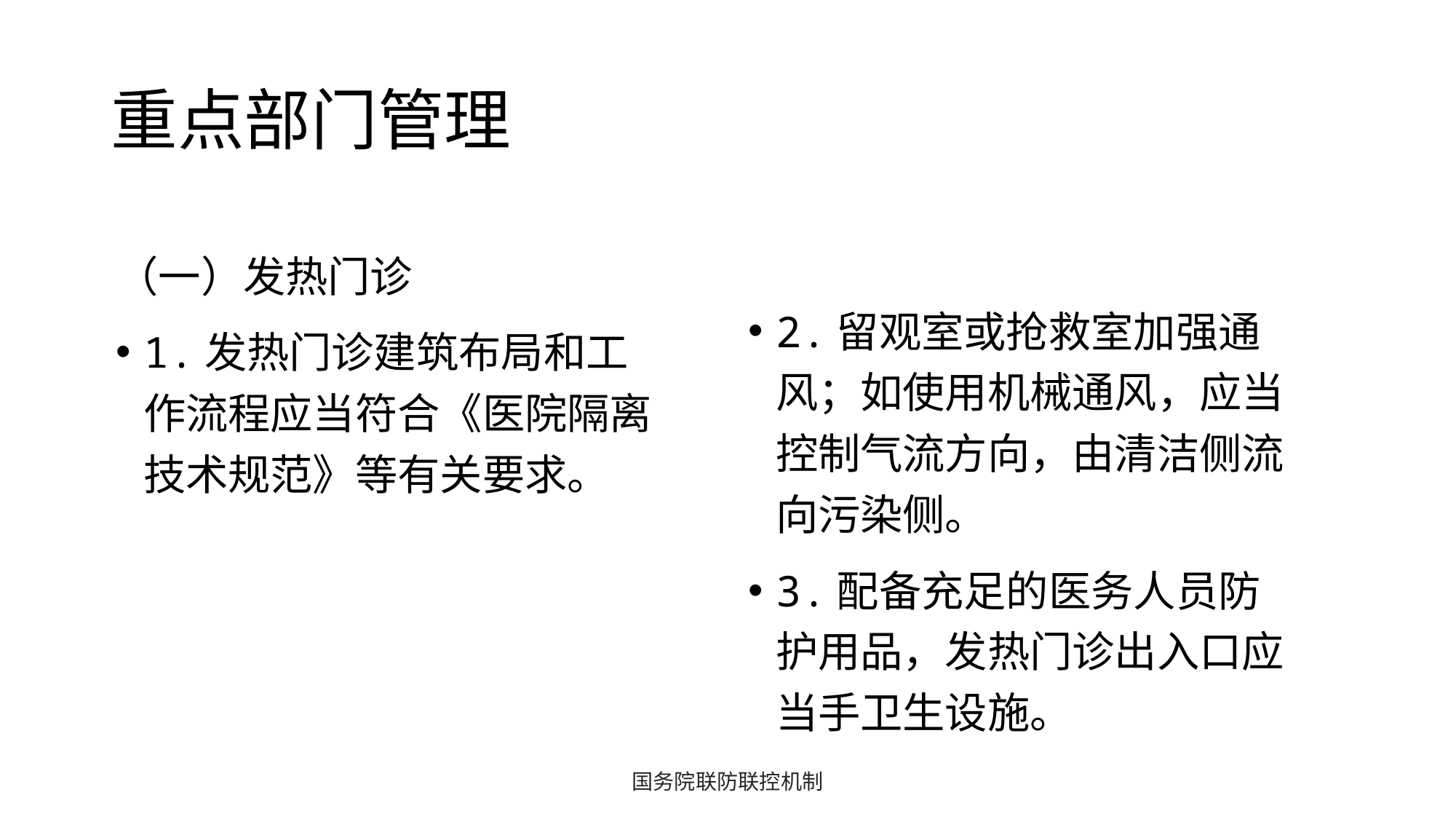

# 重点部门管理
（一）发热门诊
1.发热门诊建筑布局和工作流程应当符合《医院隔离技术规范》等有关要求。
2.留观室或抢救室加强通风；如使用机械通风，应当控制气流方向，由清洁侧流向污染侧。
3.配备充足的医务人员防护用品，发热门诊出入口应当手卫生设施。

国务院联防联控机制
13